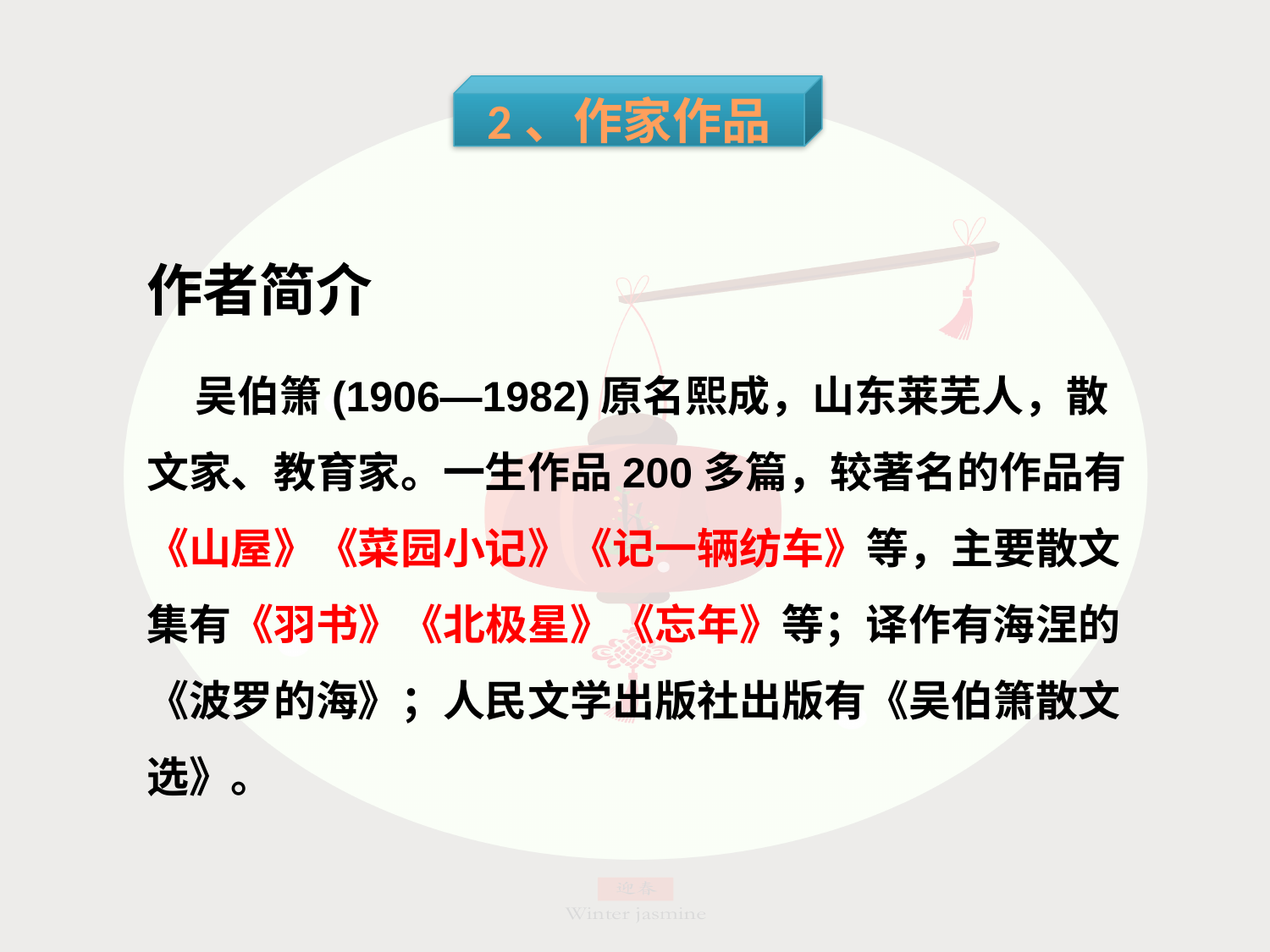

2、作家作品
作者简介

    吴伯箫(1906—1982)原名熙成，山东莱芜人，散文家、教育家。一生作品200多篇，较著名的作品有《山屋》《菜园小记》《记一辆纺车》等，主要散文集有《羽书》《北极星》《忘年》等；译作有海涅的《波罗的海》；人民文学出版社出版有《吴伯箫散文选》。